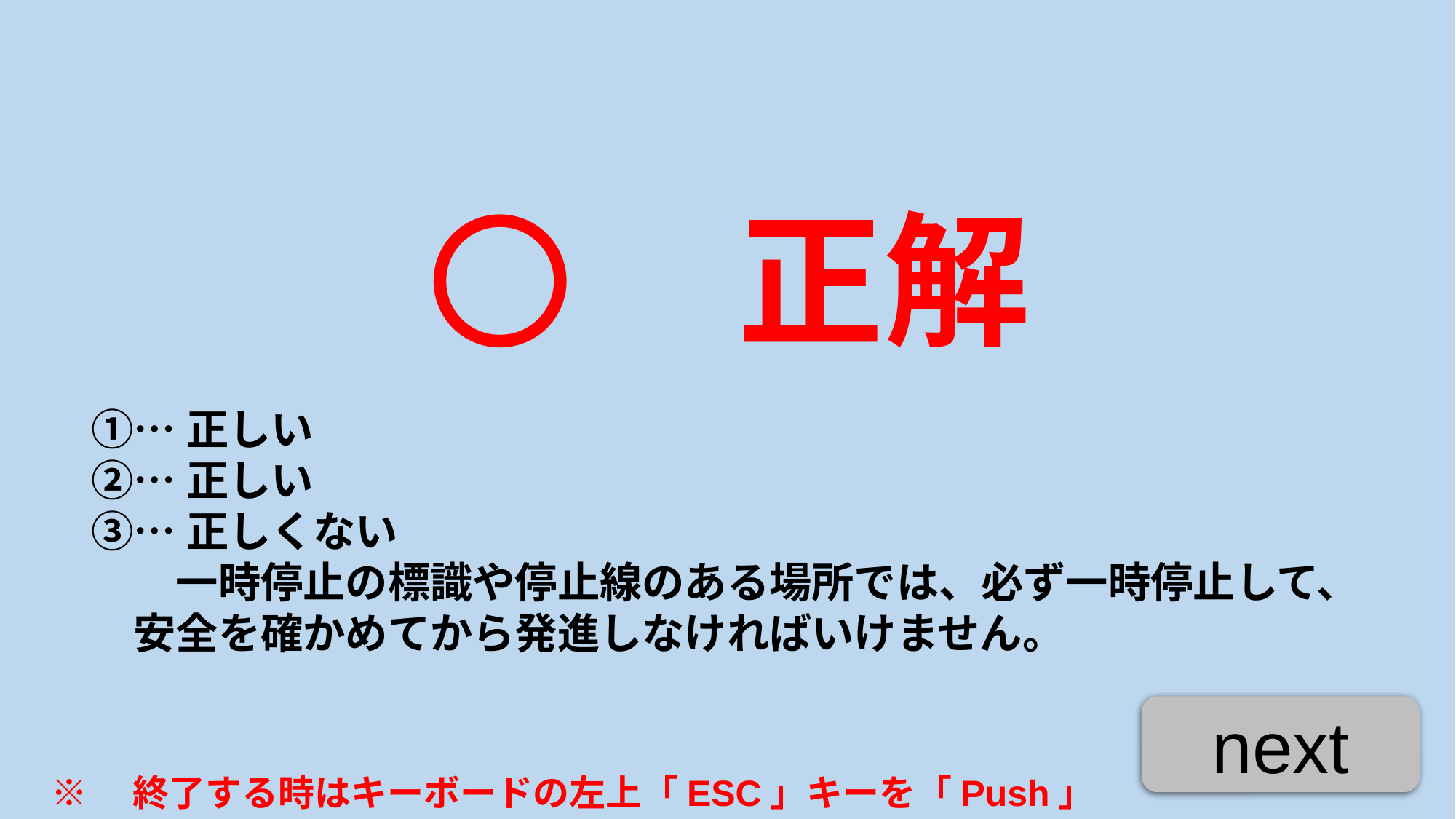

○
正解
①…正しい
②…正しい
③…正しくない
　　一時停止の標識や停止線のある場所では、必ず一時停止して、
　安全を確かめてから発進しなければいけません。
next
※　終了する時はキーボードの左上「ESC」キーを「Push」